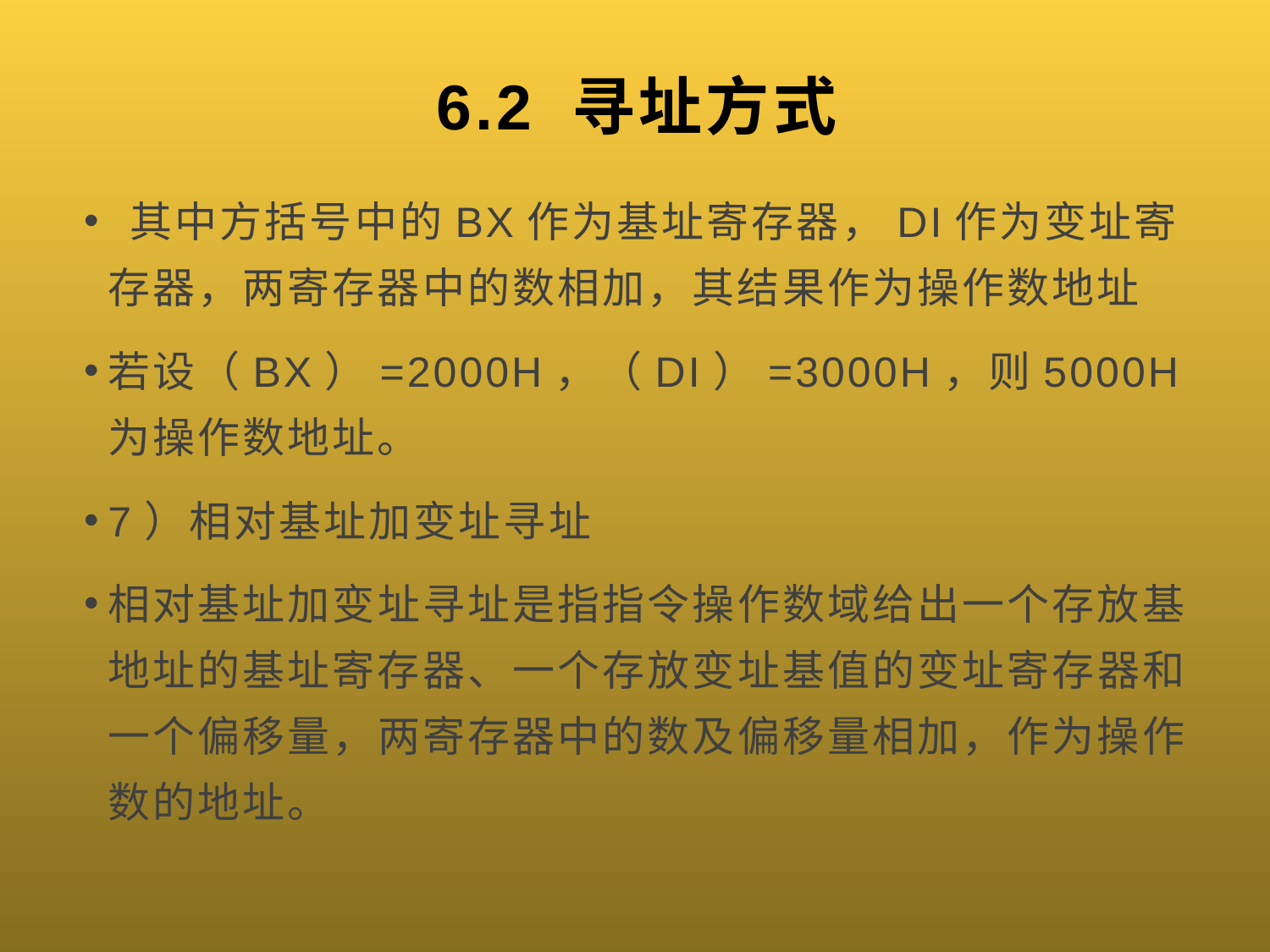

# 6.2 寻址方式
 其中方括号中的BX作为基址寄存器，DI作为变址寄存器，两寄存器中的数相加，其结果作为操作数地址
若设（BX）=2000H，（DI）=3000H，则5000H为操作数地址。
7）相对基址加变址寻址
相对基址加变址寻址是指指令操作数域给出一个存放基地址的基址寄存器、一个存放变址基值的变址寄存器和一个偏移量，两寄存器中的数及偏移量相加，作为操作数的地址。